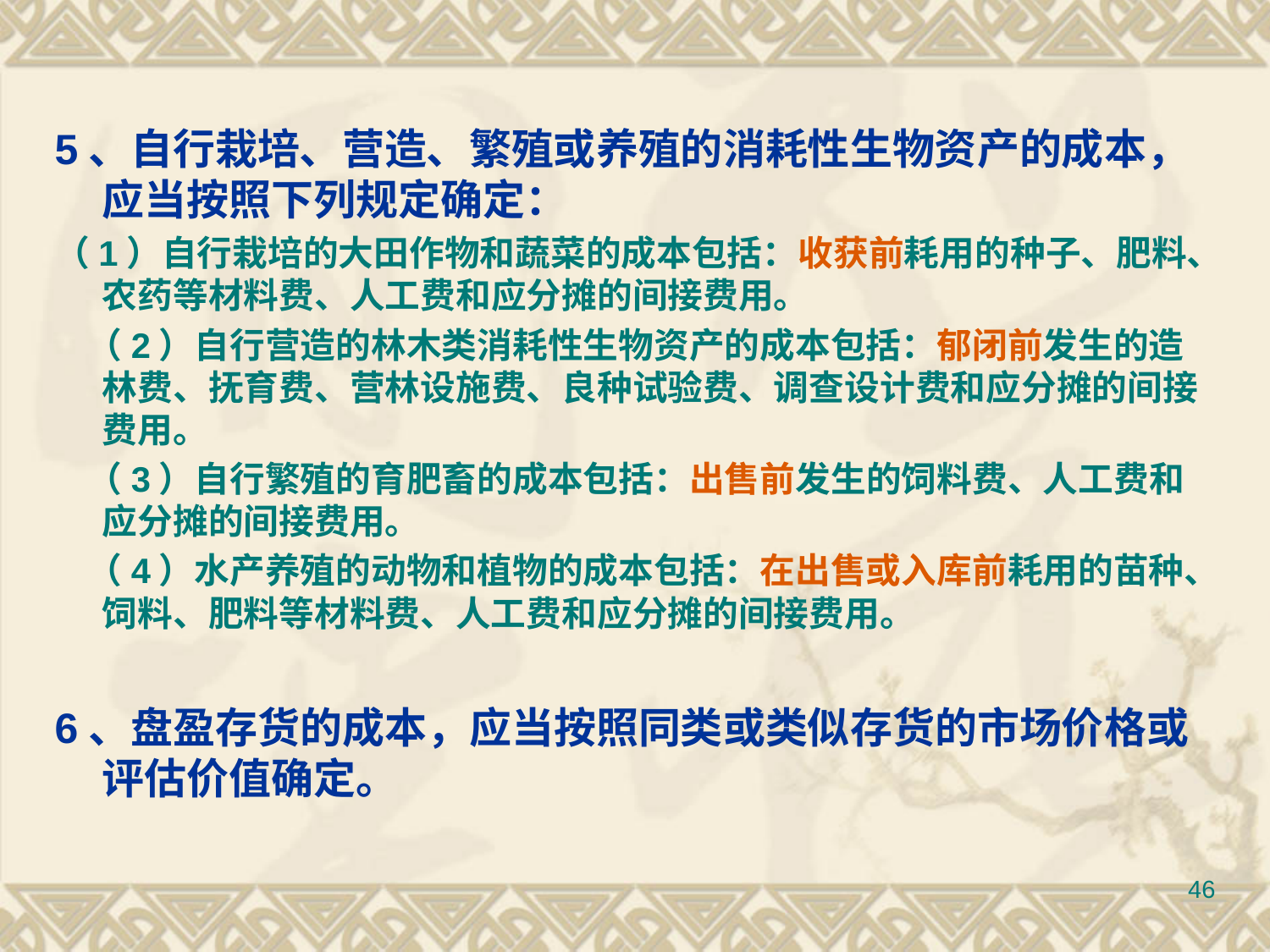

#
5、自行栽培、营造、繁殖或养殖的消耗性生物资产的成本，应当按照下列规定确定：
（1）自行栽培的大田作物和蔬菜的成本包括：收获前耗用的种子、肥料、农药等材料费、人工费和应分摊的间接费用。
   （2）自行营造的林木类消耗性生物资产的成本包括：郁闭前发生的造林费、抚育费、营林设施费、良种试验费、调查设计费和应分摊的间接费用。
   （3）自行繁殖的育肥畜的成本包括：出售前发生的饲料费、人工费和应分摊的间接费用。
   （4）水产养殖的动物和植物的成本包括：在出售或入库前耗用的苗种、饲料、肥料等材料费、人工费和应分摊的间接费用。

6、盘盈存货的成本，应当按照同类或类似存货的市场价格或评估价值确定。
46